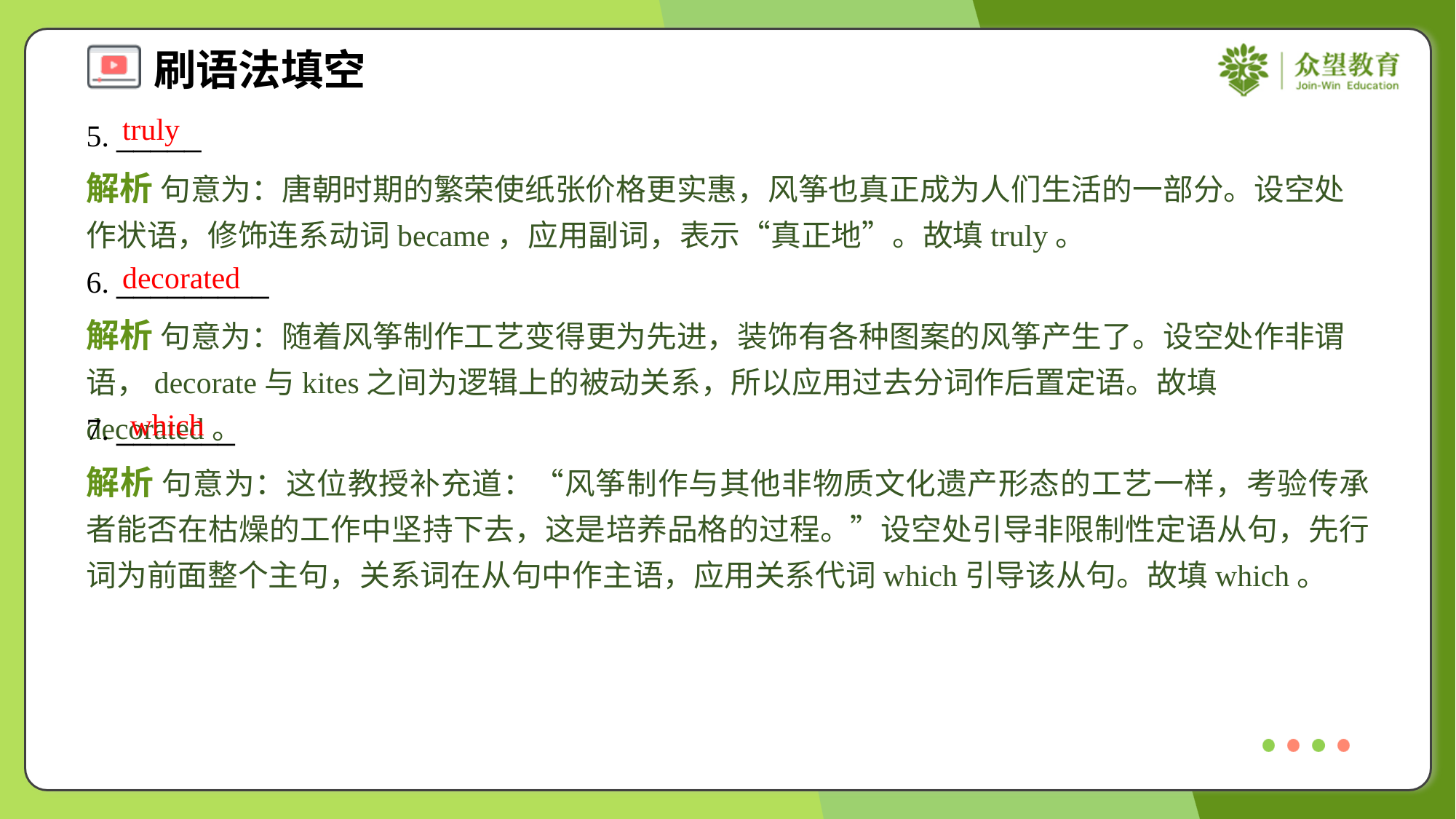

truly
5. _____
解析 句意为：唐朝时期的繁荣使纸张价格更实惠，风筝也真正成为人们生活的一部分。设空处作状语，修饰连系动词became，应用副词，表示“真正地”。故填truly。
decorated
6. _________
解析 句意为：随着风筝制作工艺变得更为先进，装饰有各种图案的风筝产生了。设空处作非谓语，decorate与kites之间为逻辑上的被动关系，所以应用过去分词作后置定语。故填decorated。
which
7. _______
解析 句意为：这位教授补充道：“风筝制作与其他非物质文化遗产形态的工艺一样，考验传承者能否在枯燥的工作中坚持下去，这是培养品格的过程。”设空处引导非限制性定语从句，先行词为前面整个主句，关系词在从句中作主语，应用关系代词which引导该从句。故填which。